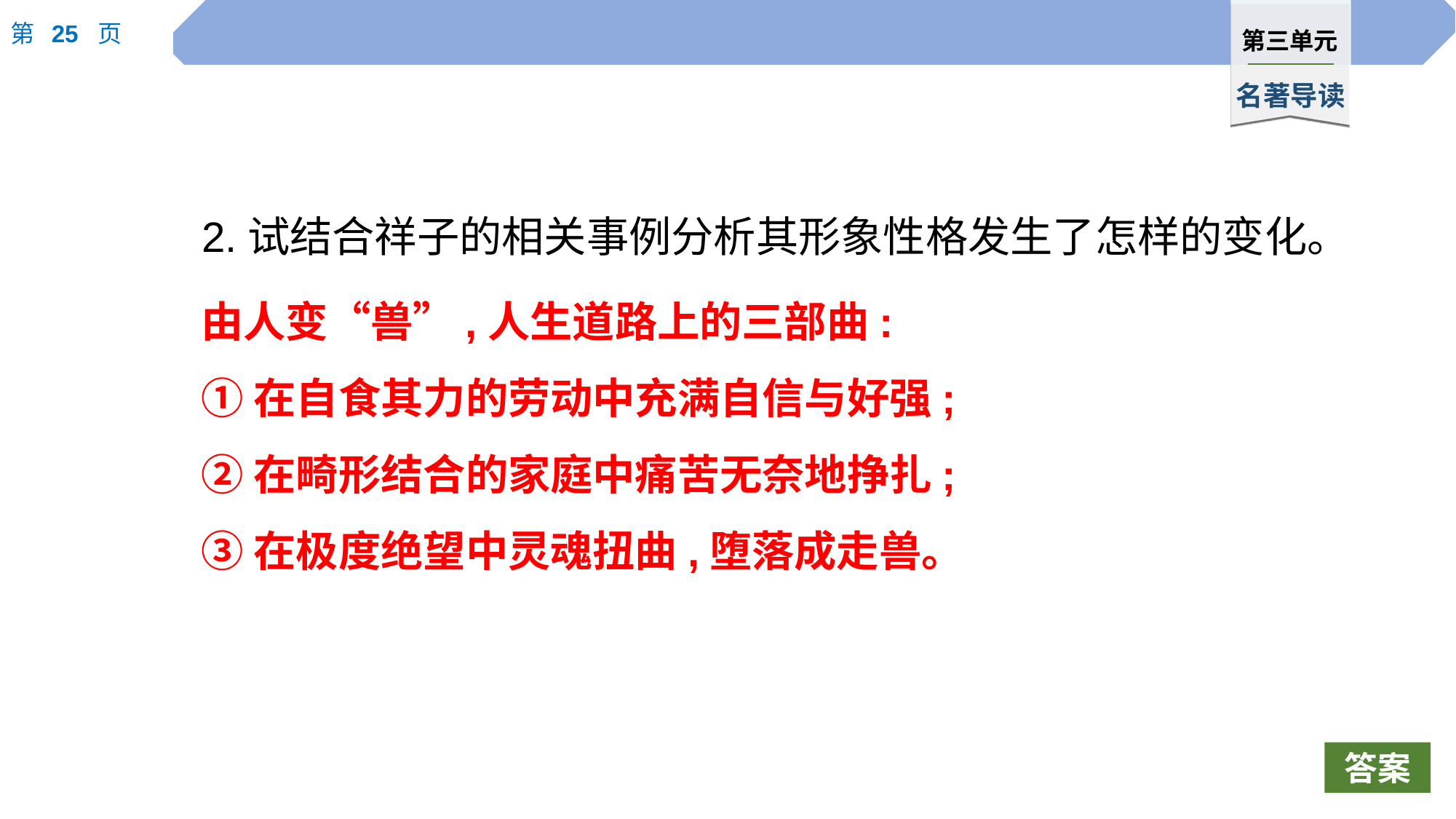

2.试结合祥子的相关事例分析其形象性格发生了怎样的变化。
由人变“兽”,人生道路上的三部曲:
①在自食其力的劳动中充满自信与好强;
②在畸形结合的家庭中痛苦无奈地挣扎;
③在极度绝望中灵魂扭曲,堕落成走兽。
答案